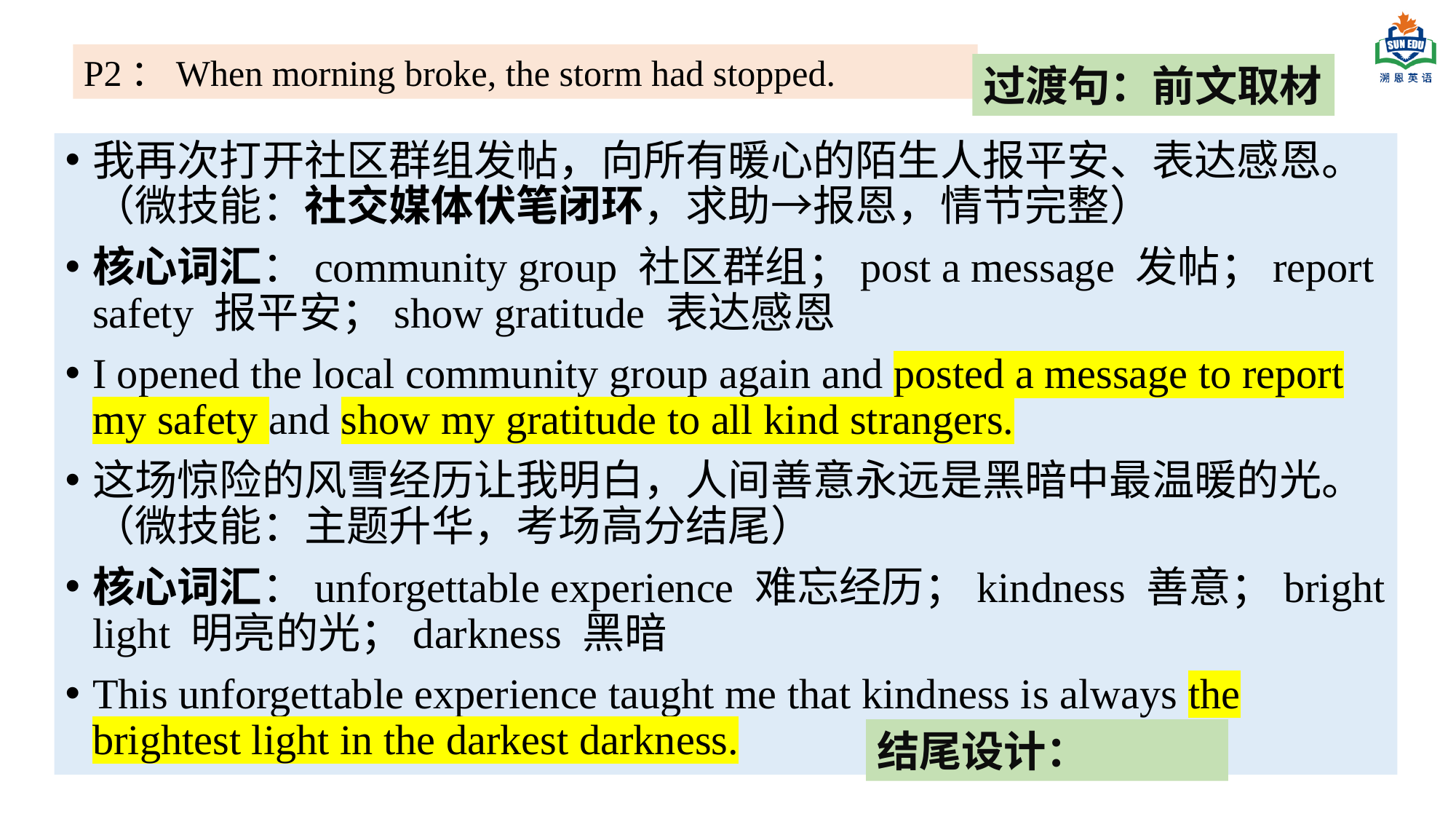

P2：When morning broke, the storm had stopped.
过渡句：前文取材
我再次打开社区群组发帖，向所有暖心的陌生人报平安、表达感恩。（微技能：社交媒体伏笔闭环，求助→报恩，情节完整）
核心词汇：community group 社区群组；post a message 发帖；report safety 报平安；show gratitude 表达感恩
I opened the local community group again and posted a message to report my safety and show my gratitude to all kind strangers.
这场惊险的风雪经历让我明白，人间善意永远是黑暗中最温暖的光。（微技能：主题升华，考场高分结尾）
核心词汇：unforgettable experience 难忘经历；kindness 善意；bright light 明亮的光；darkness 黑暗
This unforgettable experience taught me that kindness is always the brightest light in the darkest darkness.

结尾设计：